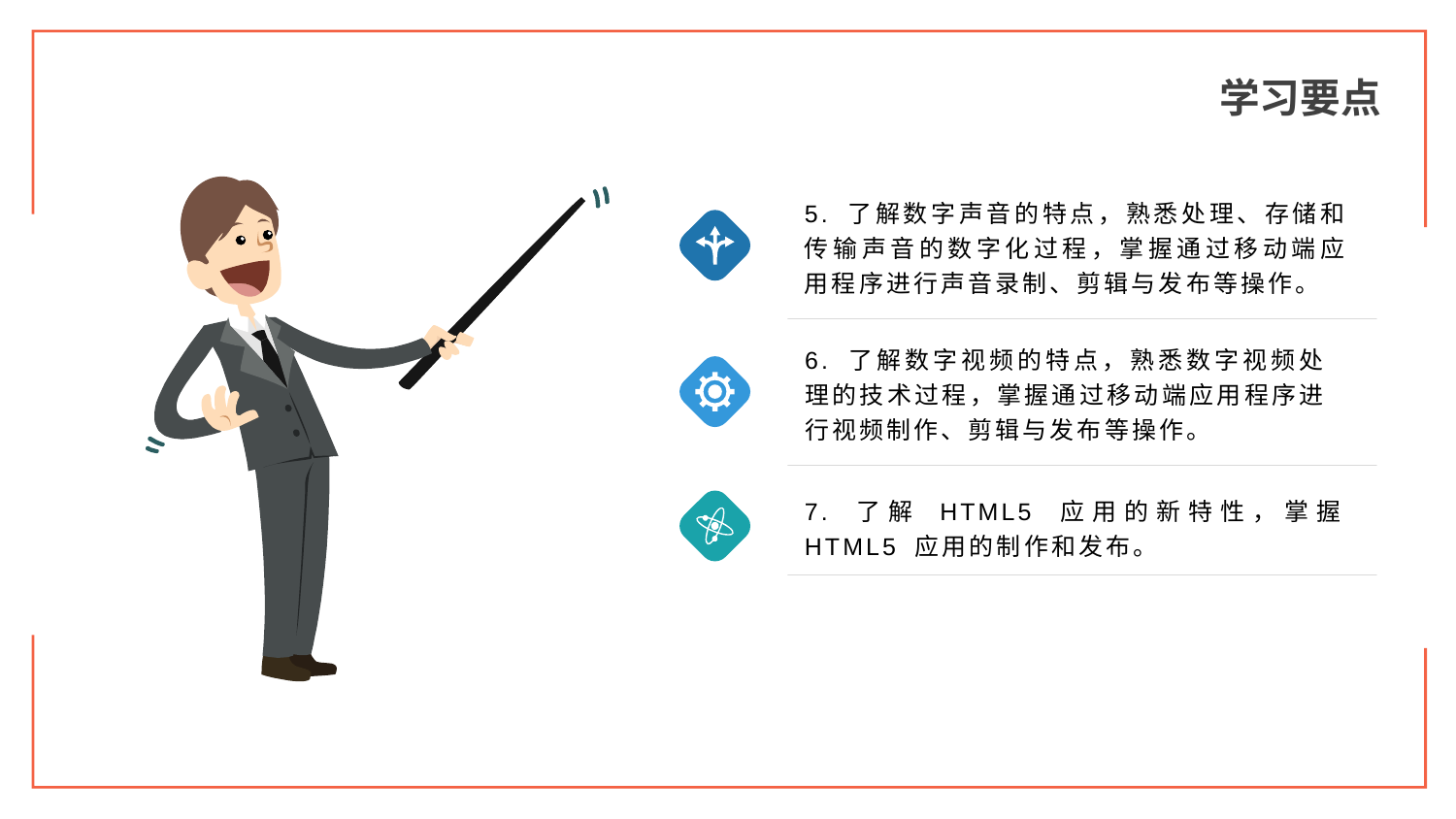

学习要点

5. 了解数字声音的特点，熟悉处理、存储和传输声音的数字化过程，掌握通过移动端应用程序进行声音录制、剪辑与发布等操作。

6. 了解数字视频的特点，熟悉数字视频处理的技术过程，掌握通过移动端应用程序进行视频制作、剪辑与发布等操作。

7. 了解 HTML5 应用的新特性，掌握 HTML5 应用的制作和发布。